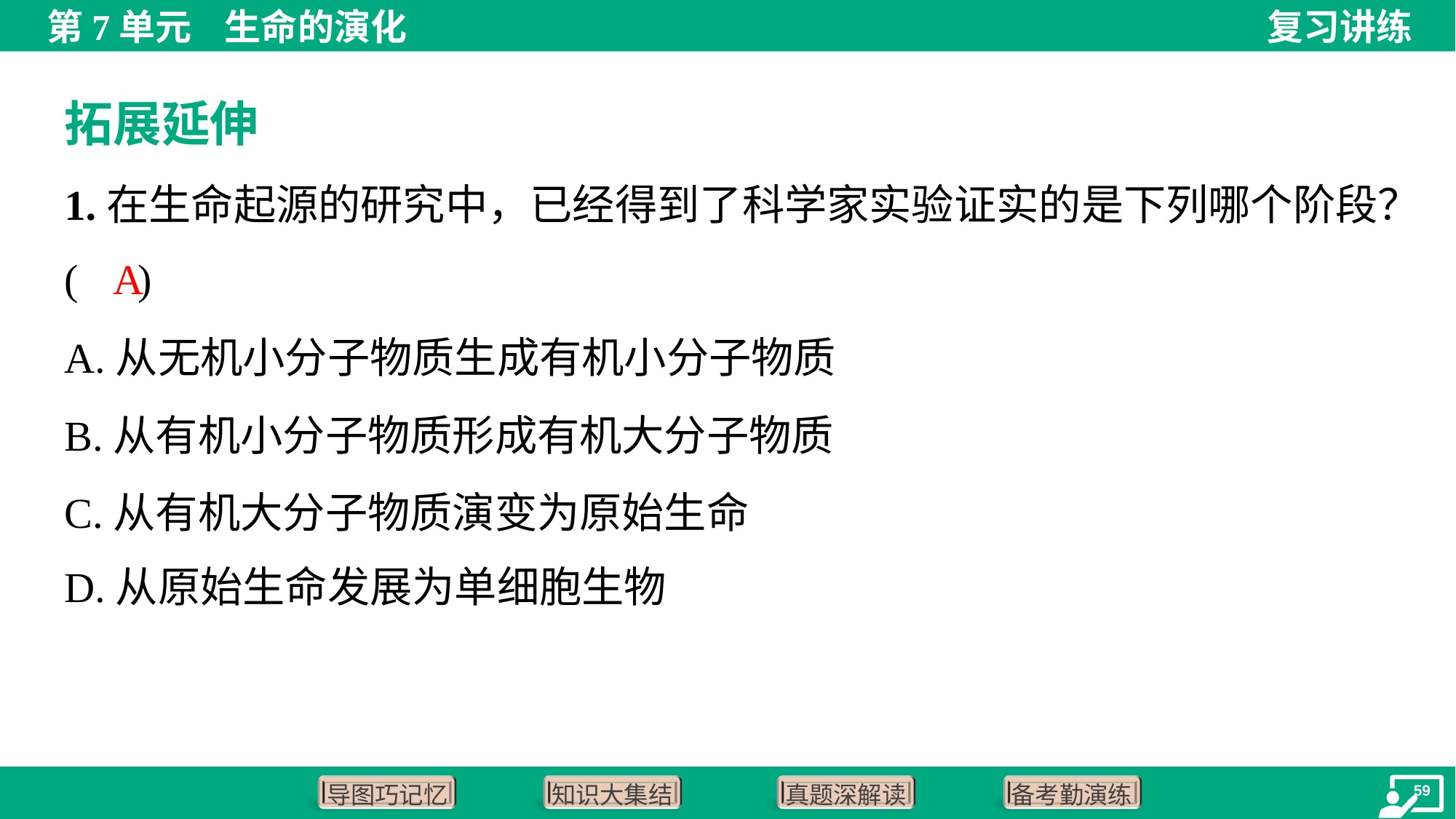

拓展延伸
1.在生命起源的研究中，已经得到了科学家实验证实的是下列哪个阶段？
(     )
A
A.从无机小分子物质生成有机小分子物质
B.从有机小分子物质形成有机大分子物质
C.从有机大分子物质演变为原始生命
D.从原始生命发展为单细胞生物